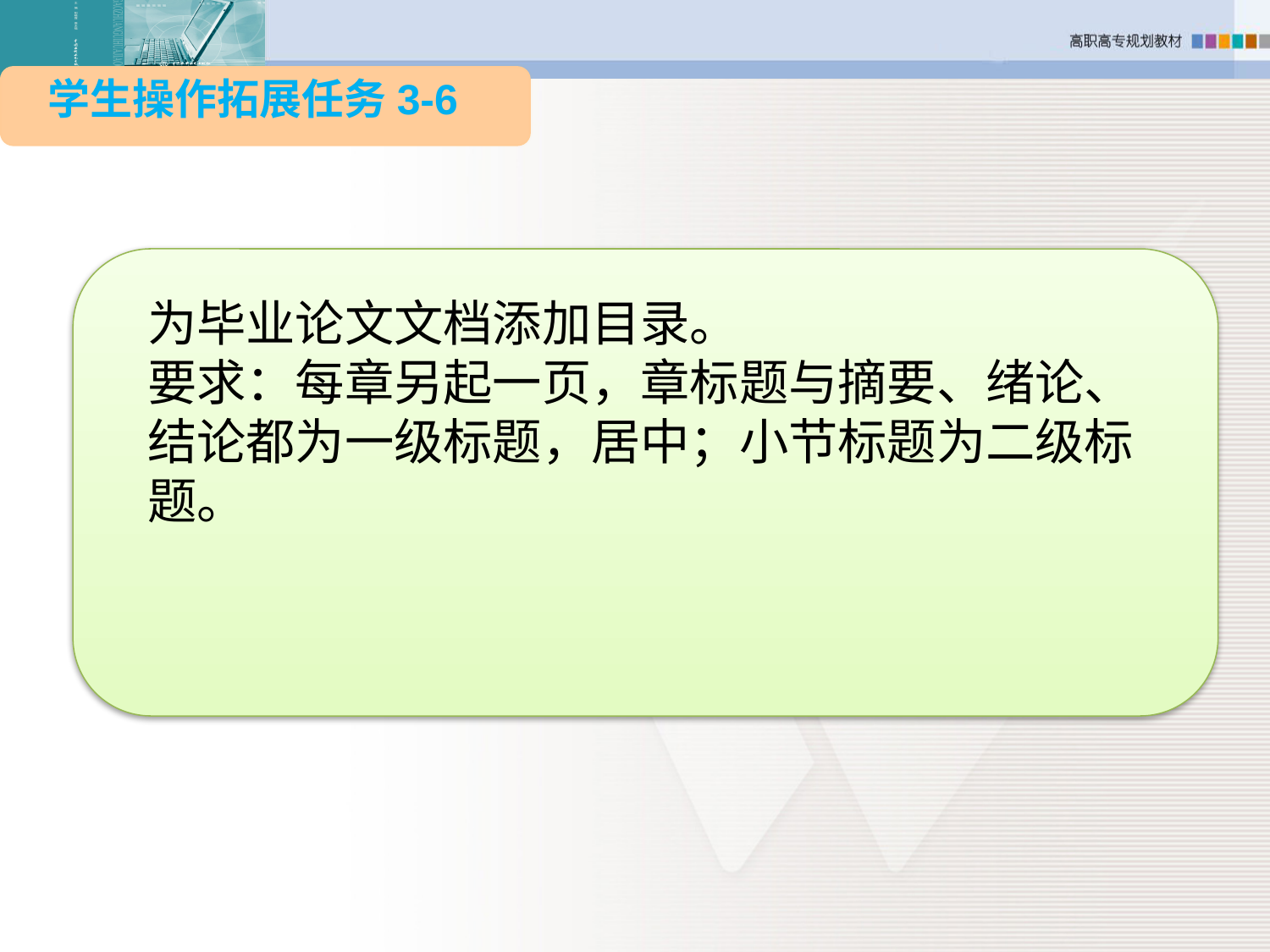

学生操作拓展任务3-6

为毕业论文文档添加目录。
要求：每章另起一页，章标题与摘要、绪论、结论都为一级标题，居中；小节标题为二级标题。